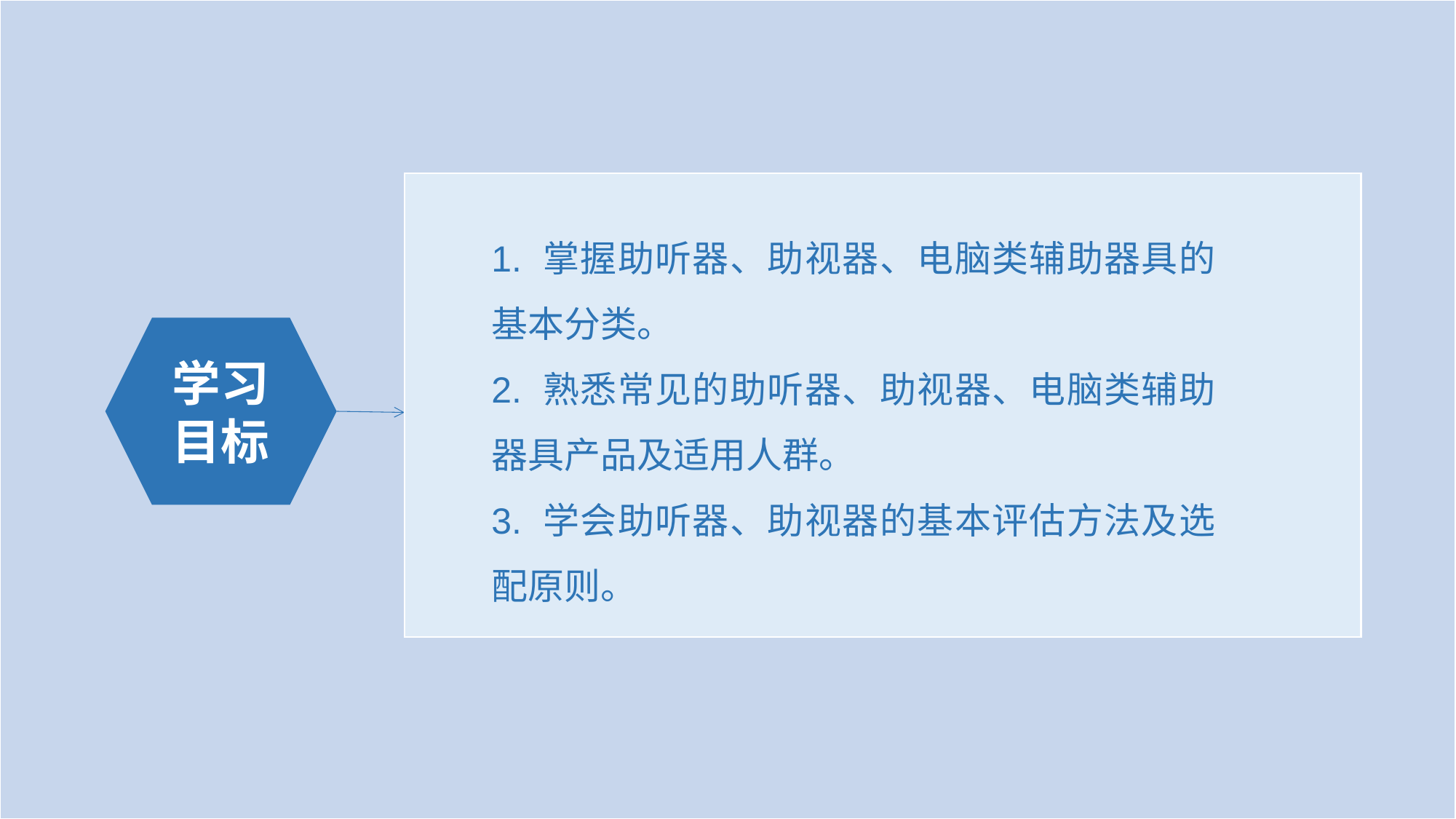

1. 掌握助听器、助视器、电脑类辅助器具的基本分类。
2. 熟悉常见的助听器、助视器、电脑类辅助器具产品及适用人群。
3. 学会助听器、助视器的基本评估方法及选配原则。
学习目标